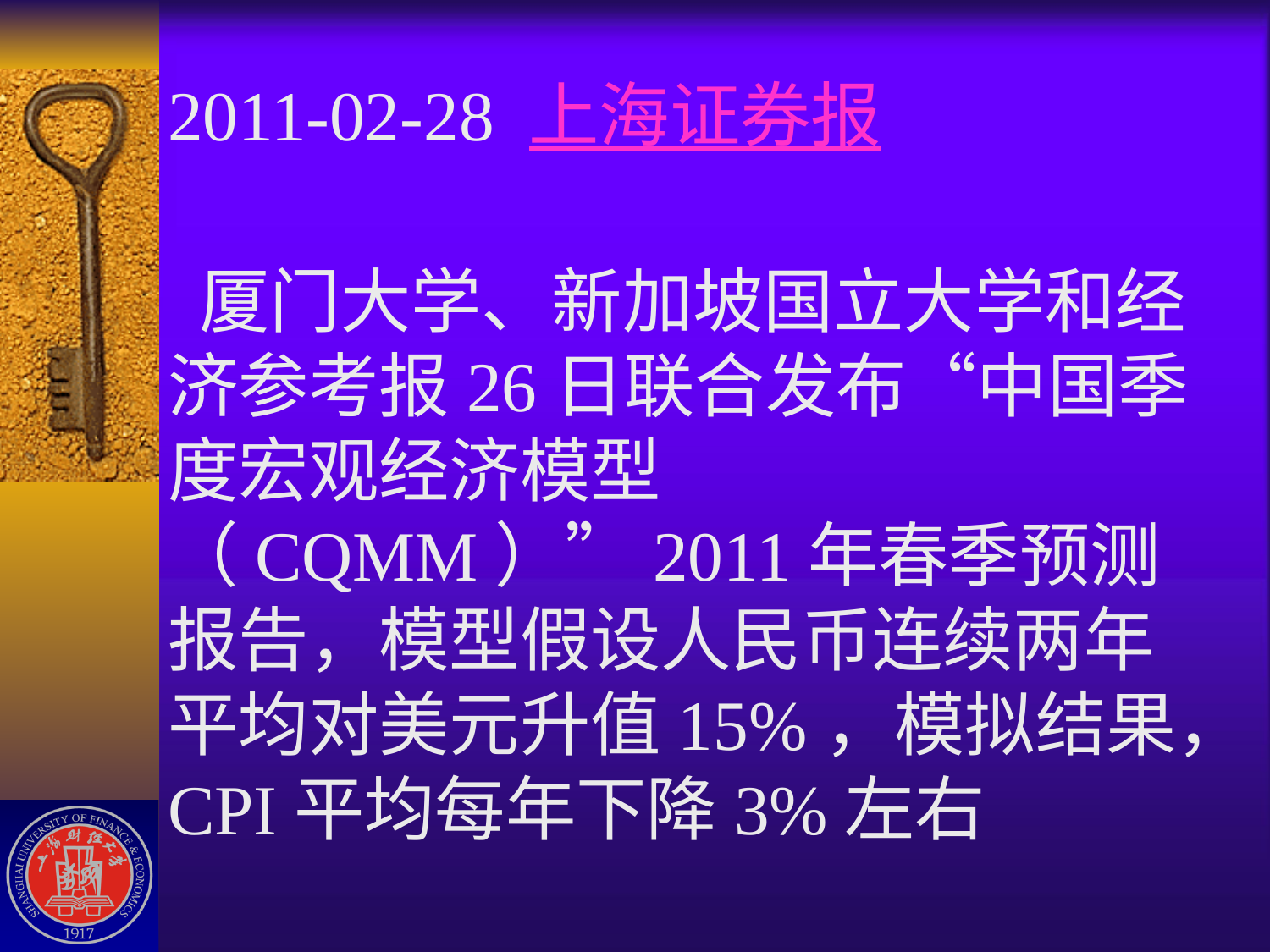

# 2011-02-28 上海证券报   厦门大学、新加坡国立大学和经济参考报26日联合发布“中国季度宏观经济模型（CQMM）”2011年春季预测报告，模型假设人民币连续两年平均对美元升值15%，模拟结果，CPI平均每年下降3%左右